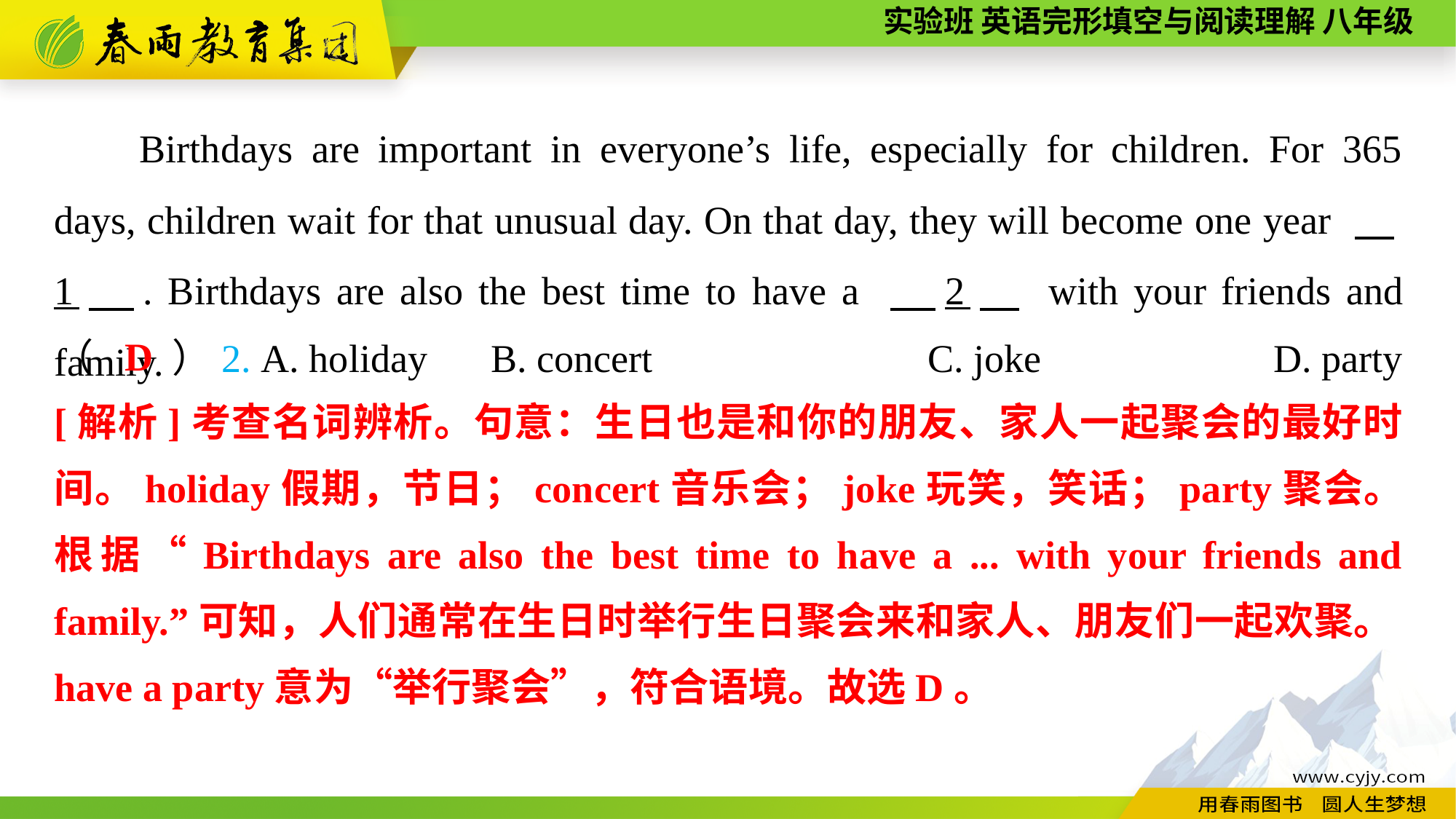

Birthdays are important in everyone’s life, especially for children. For 365 days, children wait for that unusual day. On that day, they will become one year 　1　. Birthdays are also the best time to have a 　2　 with your friends and family.
D
（　　）2. A. holiday	B. concert	        		C. joke	             D. party
[解析]考查名词辨析。句意：生日也是和你的朋友、家人一起聚会的最好时间。holiday假期，节日；concert音乐会；joke玩笑，笑话；party聚会。根据“Birthdays are also the best time to have a ... with your friends and family.”可知，人们通常在生日时举行生日聚会来和家人、朋友们一起欢聚。have a party意为“举行聚会”，符合语境。故选D。